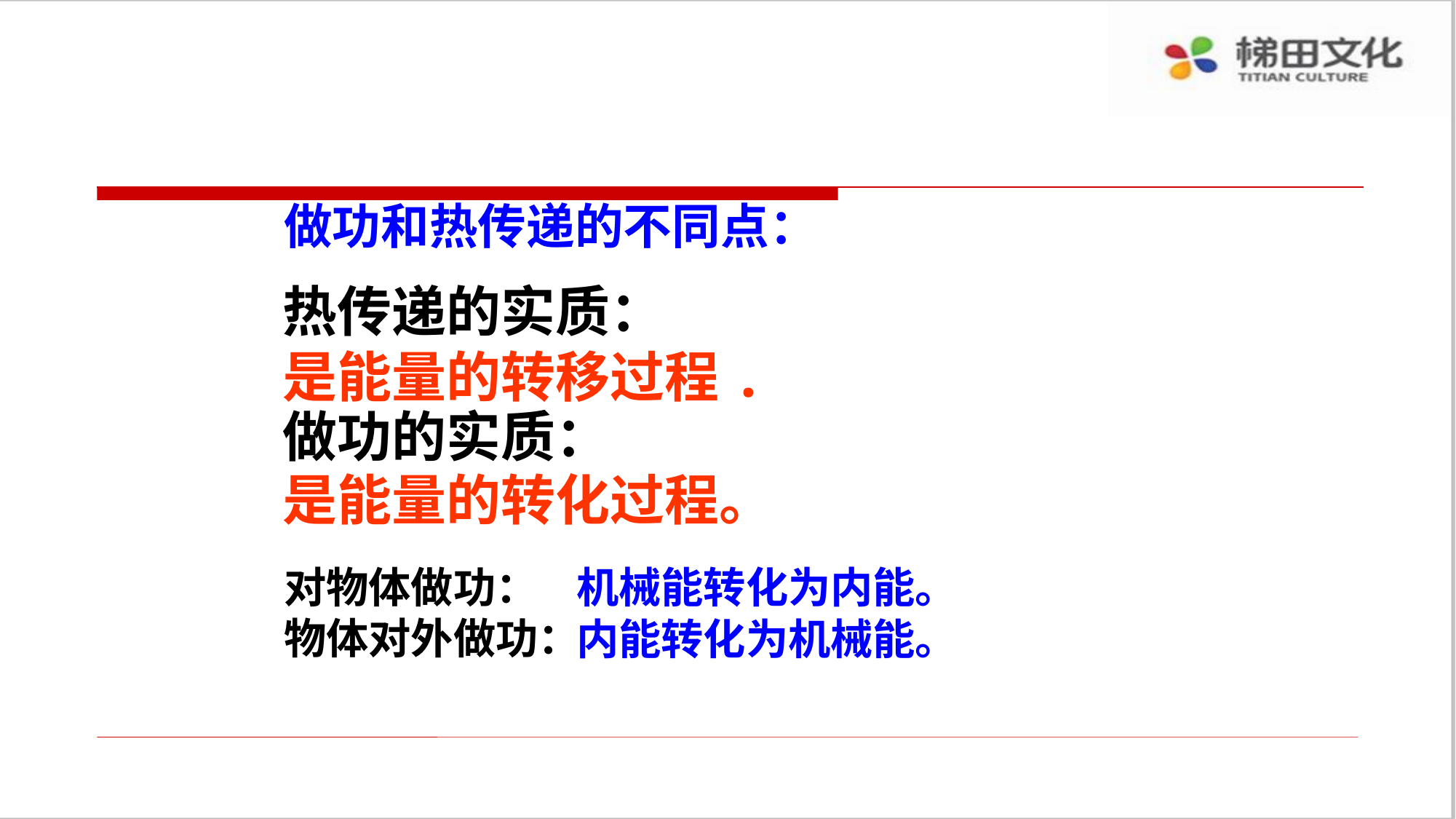

做功和热传递的不同点：
热传递的实质：
是能量的转移过程.
做功的实质：
是能量的转化过程。
对物体做功：
物体对外做功：
机械能转化为内能。
内能转化为机械能。